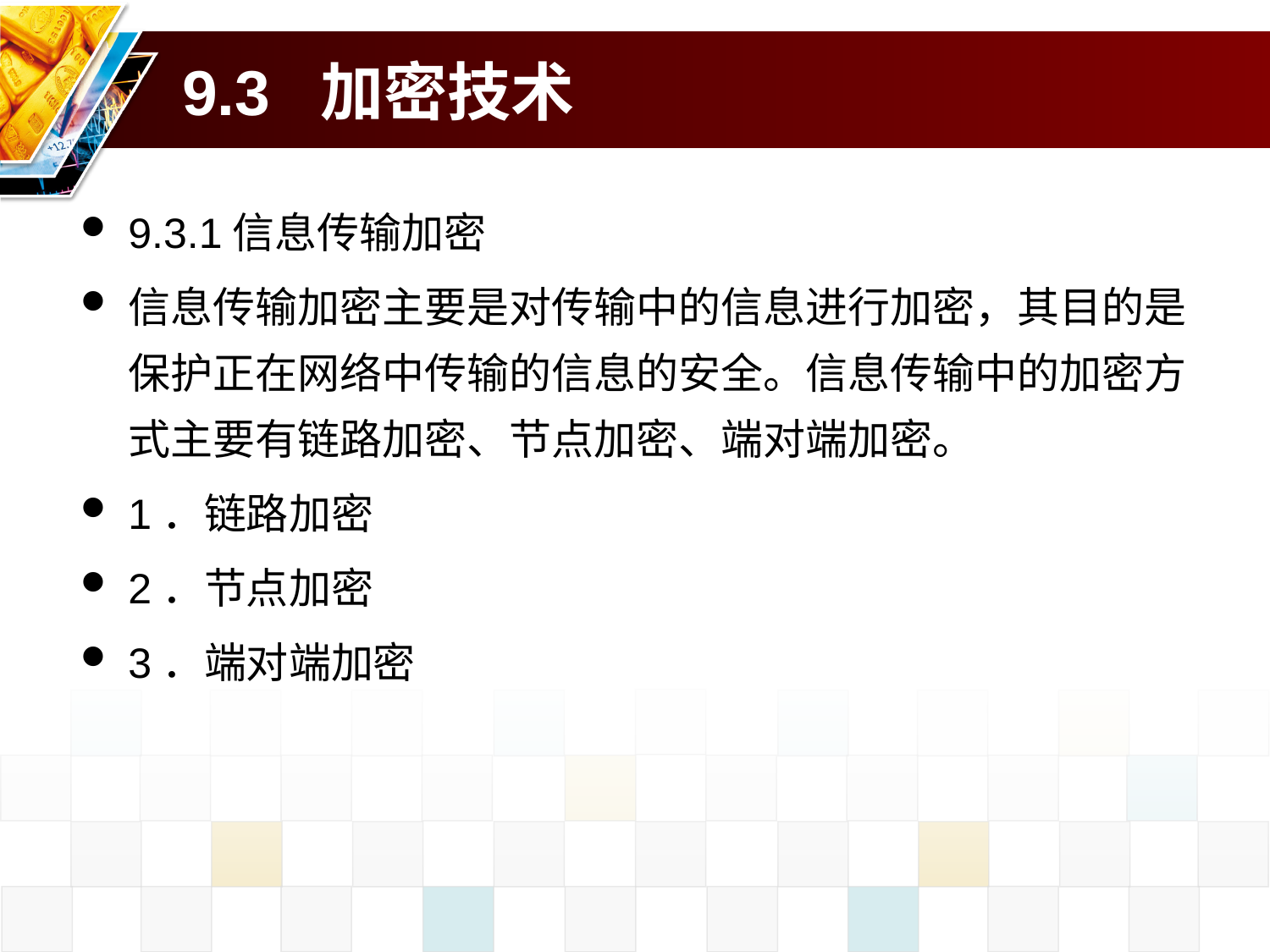

# 9.3  加密技术
9.3.1信息传输加密
信息传输加密主要是对传输中的信息进行加密，其目的是保护正在网络中传输的信息的安全。信息传输中的加密方式主要有链路加密、节点加密、端对端加密。
1．链路加密
2．节点加密
3．端对端加密